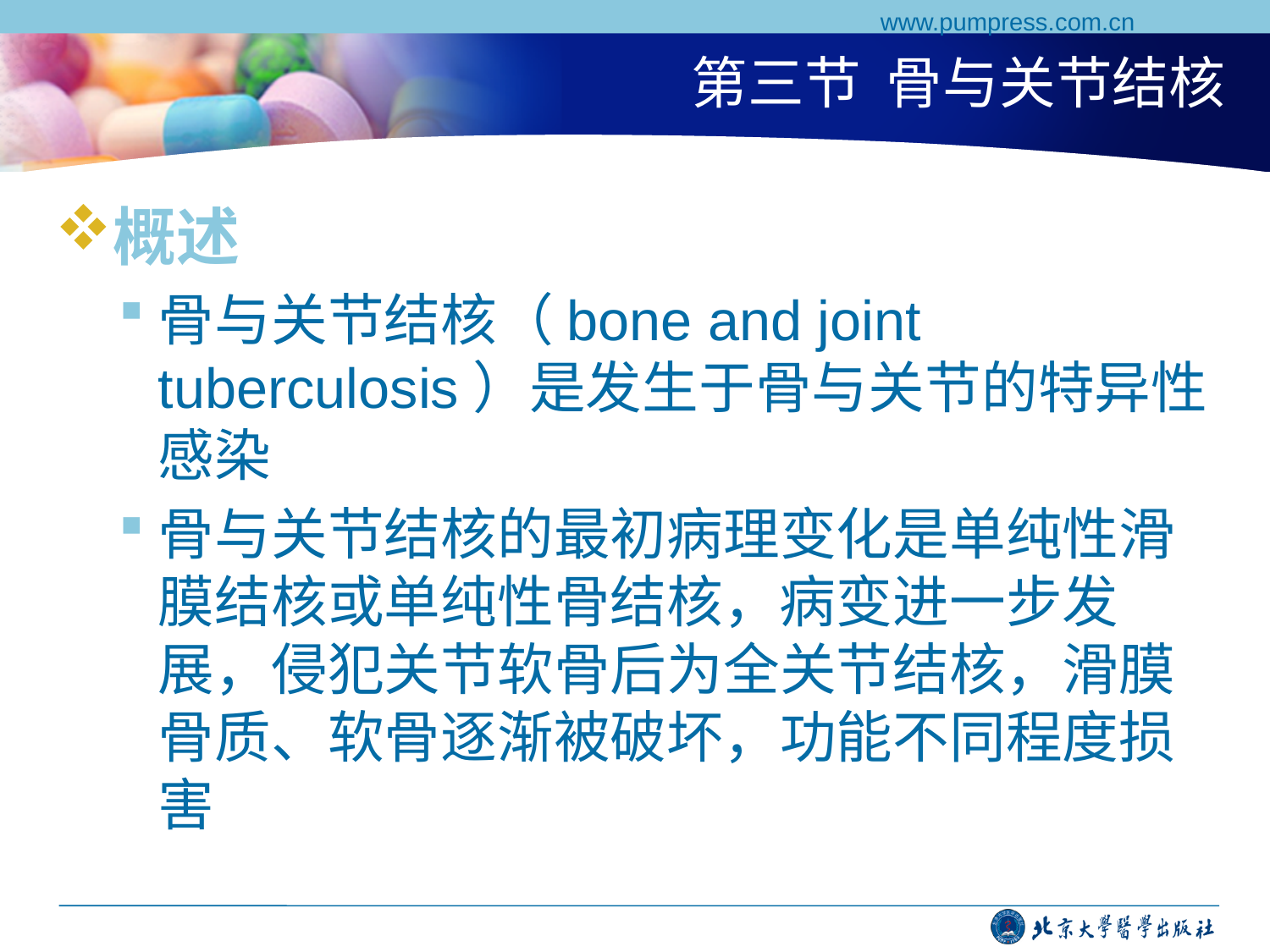

www.pumpress.com.cn
# 第三节  骨与关节结核
概述
骨与关节结核（bone and joint tuberculosis）是发生于骨与关节的特异性感染
骨与关节结核的最初病理变化是单纯性滑膜结核或单纯性骨结核，病变进一步发展，侵犯关节软骨后为全关节结核，滑膜骨质、软骨逐渐被破坏，功能不同程度损害